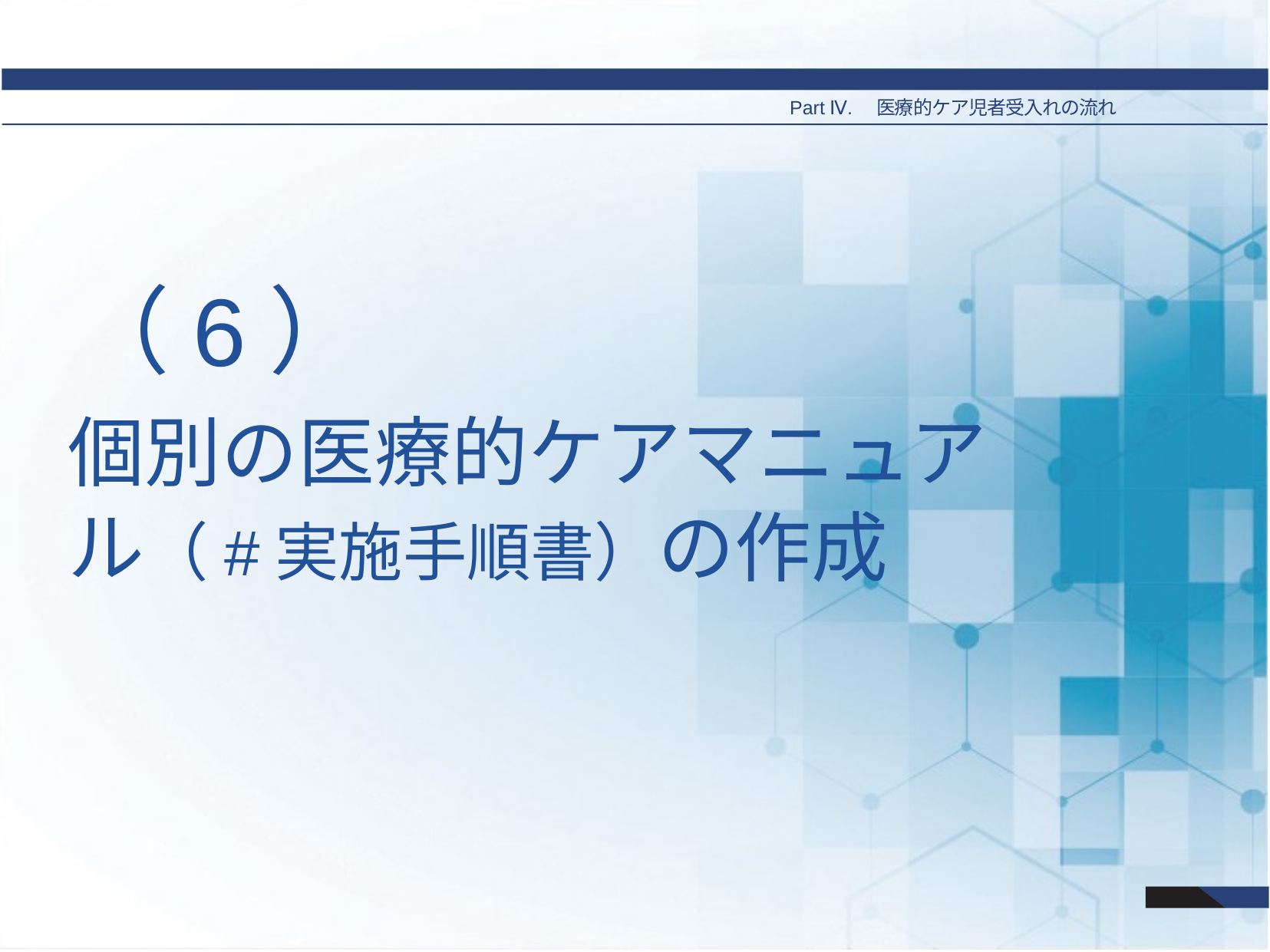

Part Ⅳ.　医療的ケア児者受入れの流れ

# （6）
個別の医療的ケアマニュアル（#実施手順書）の作成
61